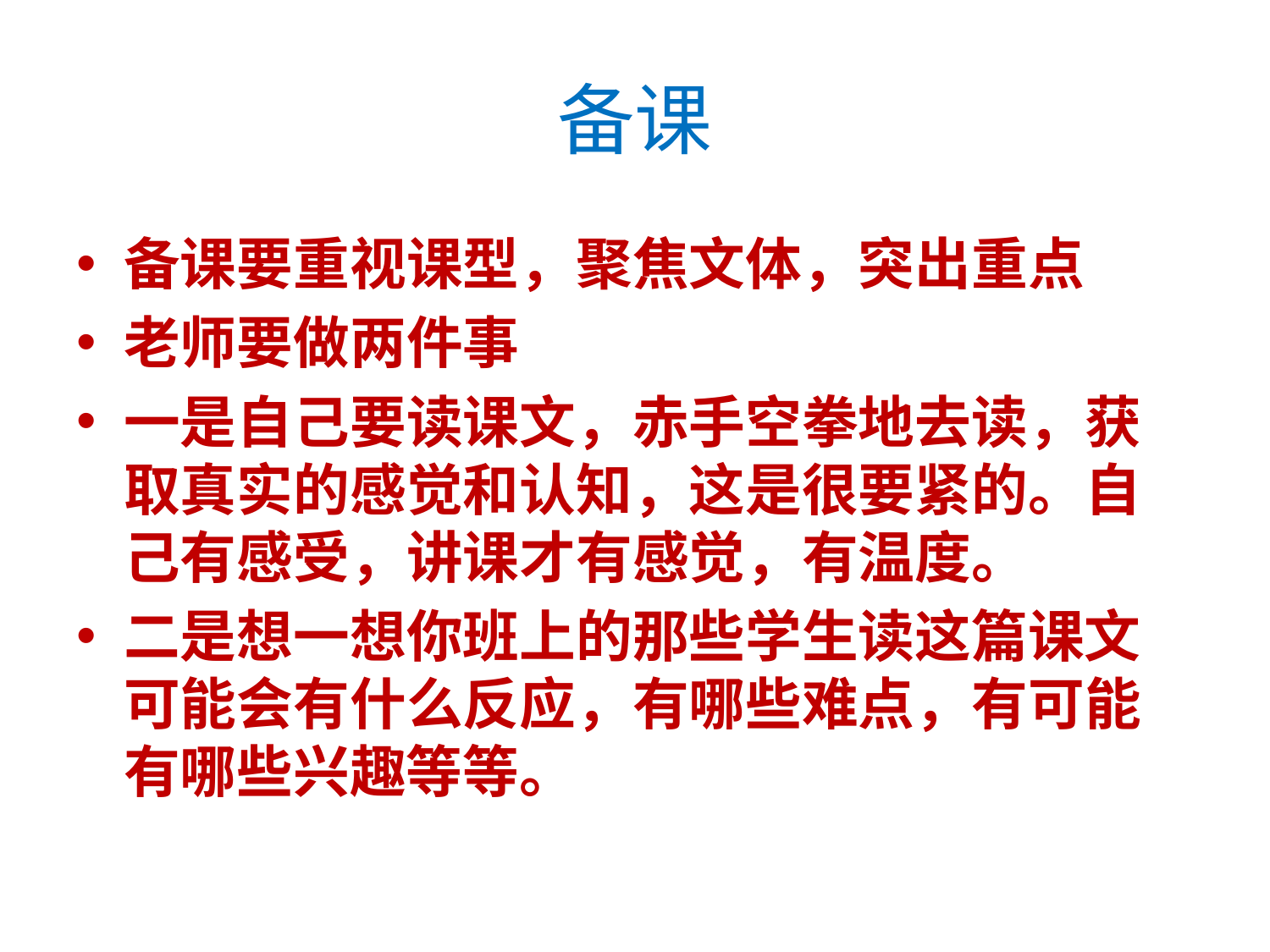

# 备课
备课要重视课型，聚焦文体，突出重点
老师要做两件事
一是自己要读课文，赤手空拳地去读，获取真实的感觉和认知，这是很要紧的。自己有感受，讲课才有感觉，有温度。
二是想一想你班上的那些学生读这篇课文可能会有什么反应，有哪些难点，有可能有哪些兴趣等等。